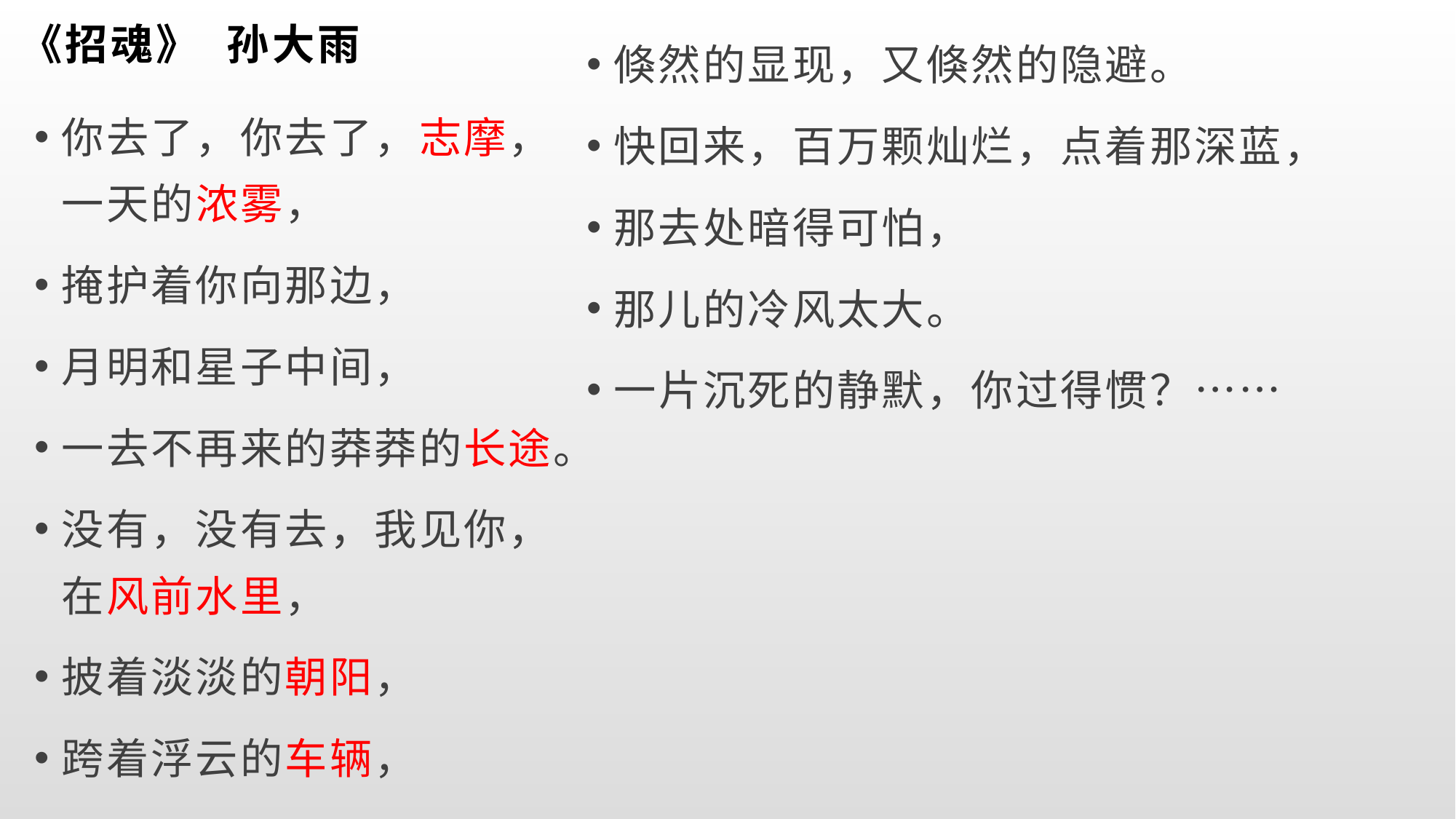

# 《招魂》  孙大雨
倏然的显现，又倏然的隐避。
快回来，百万颗灿烂，点着那深蓝，
那去处暗得可怕，
那儿的冷风太大。
一片沉死的静默，你过得惯？……
你去了，你去了，志摩，一天的浓雾，
掩护着你向那边，
月明和星子中间，
一去不再来的莽莽的长途。
没有，没有去，我见你，在风前水里，
披着淡淡的朝阳，
跨着浮云的车辆，